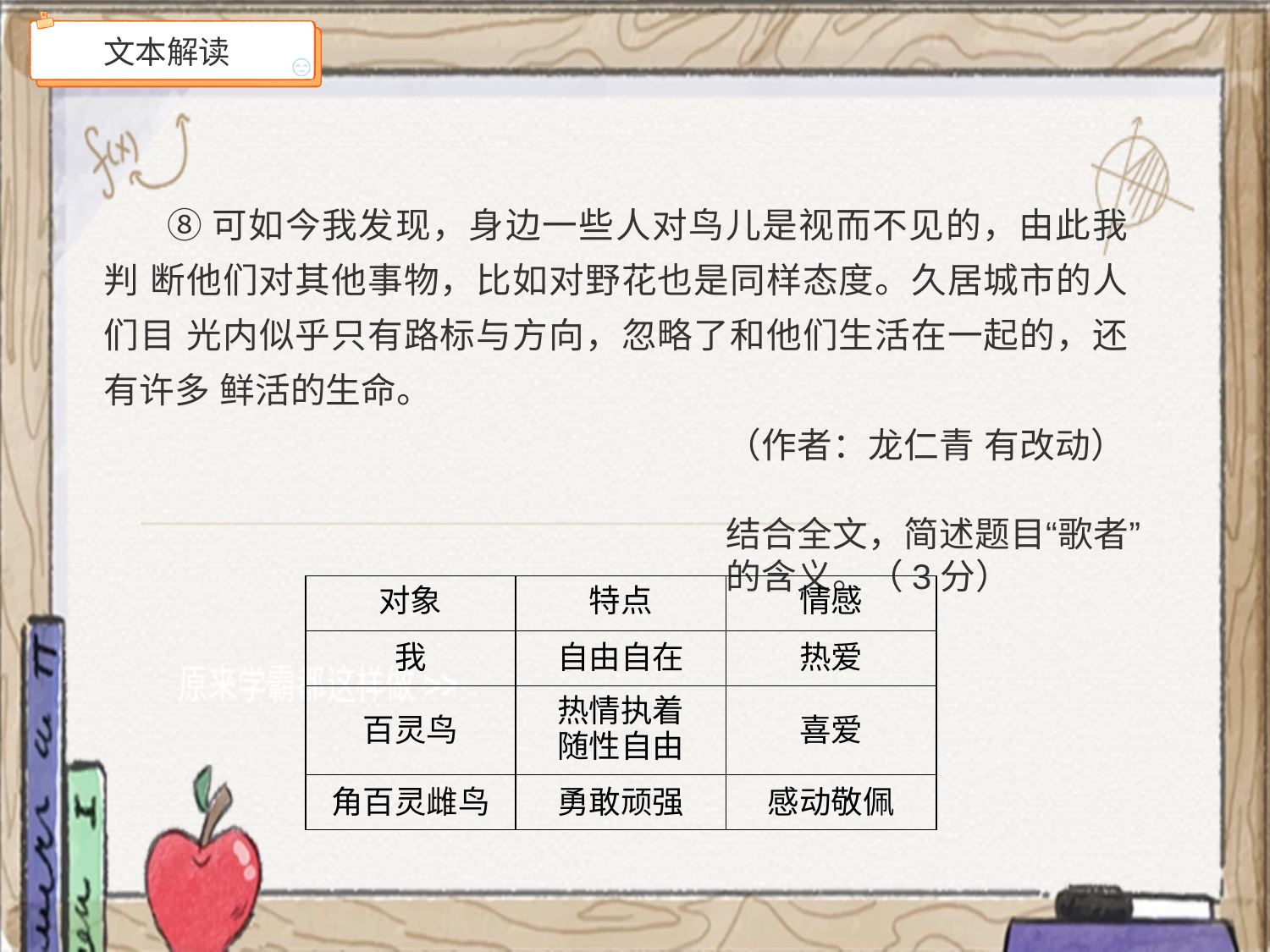

文本解读
# ⑧可如今我发现，身边一些人对鸟儿是视而不见的，由此我判 断他们对其他事物，比如对野花也是同样态度。久居城市的人们目 光内似乎只有路标与方向，忽略了和他们生活在一起的，还有许多 鲜活的生命。
（作者：龙仁青 有改动）

结合全文，简述题目“歌者”的含义。（3分）
| 对象 | 特点 | 情感 |
| --- | --- | --- |
| 我 | 自由自在 | 热爱 |
| 百灵鸟 | 热情执着 随性自由 | 喜爱 |
| 角百灵雌鸟 | 勇敢顽强 | 感动敬佩 |